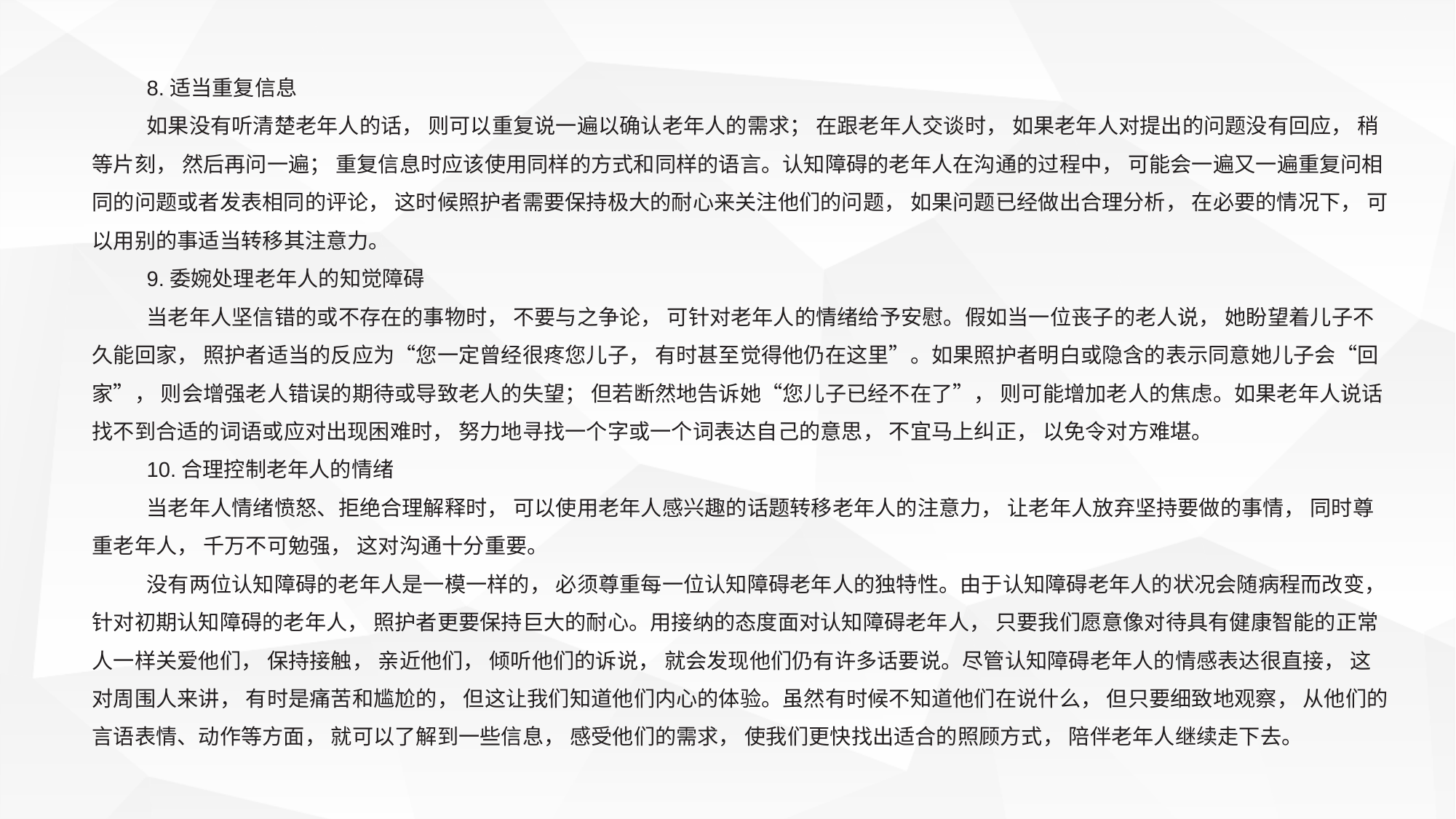

8.适当重复信息
如果没有听清楚老年人的话， 则可以重复说一遍以确认老年人的需求； 在跟老年人交谈时， 如果老年人对提出的问题没有回应， 稍等片刻， 然后再问一遍； 重复信息时应该使用同样的方式和同样的语言。认知障碍的老年人在沟通的过程中， 可能会一遍又一遍重复问相同的问题或者发表相同的评论， 这时候照护者需要保持极大的耐心来关注他们的问题， 如果问题已经做出合理分析， 在必要的情况下， 可以用别的事适当转移其注意力。
9.委婉处理老年人的知觉障碍
当老年人坚信错的或不存在的事物时， 不要与之争论， 可针对老年人的情绪给予安慰。假如当一位丧子的老人说， 她盼望着儿子不久能回家， 照护者适当的反应为“您一定曾经很疼您儿子， 有时甚至觉得他仍在这里”。如果照护者明白或隐含的表示同意她儿子会“回家”， 则会增强老人错误的期待或导致老人的失望； 但若断然地告诉她“您儿子已经不在了”， 则可能增加老人的焦虑。如果老年人说话找不到合适的词语或应对出现困难时， 努力地寻找一个字或一个词表达自己的意思， 不宜马上纠正， 以免令对方难堪。
10.合理控制老年人的情绪
当老年人情绪愤怒、拒绝合理解释时， 可以使用老年人感兴趣的话题转移老年人的注意力， 让老年人放弃坚持要做的事情， 同时尊重老年人， 千万不可勉强， 这对沟通十分重要。
没有两位认知障碍的老年人是一模一样的， 必须尊重每一位认知障碍老年人的独特性。由于认知障碍老年人的状况会随病程而改变， 针对初期认知障碍的老年人， 照护者更要保持巨大的耐心。用接纳的态度面对认知障碍老年人， 只要我们愿意像对待具有健康智能的正常人一样关爱他们， 保持接触， 亲近他们， 倾听他们的诉说， 就会发现他们仍有许多话要说。尽管认知障碍老年人的情感表达很直接， 这对周围人来讲， 有时是痛苦和尴尬的， 但这让我们知道他们内心的体验。虽然有时候不知道他们在说什么， 但只要细致地观察， 从他们的言语表情、动作等方面， 就可以了解到一些信息， 感受他们的需求， 使我们更快找出适合的照顾方式， 陪伴老年人继续走下去。